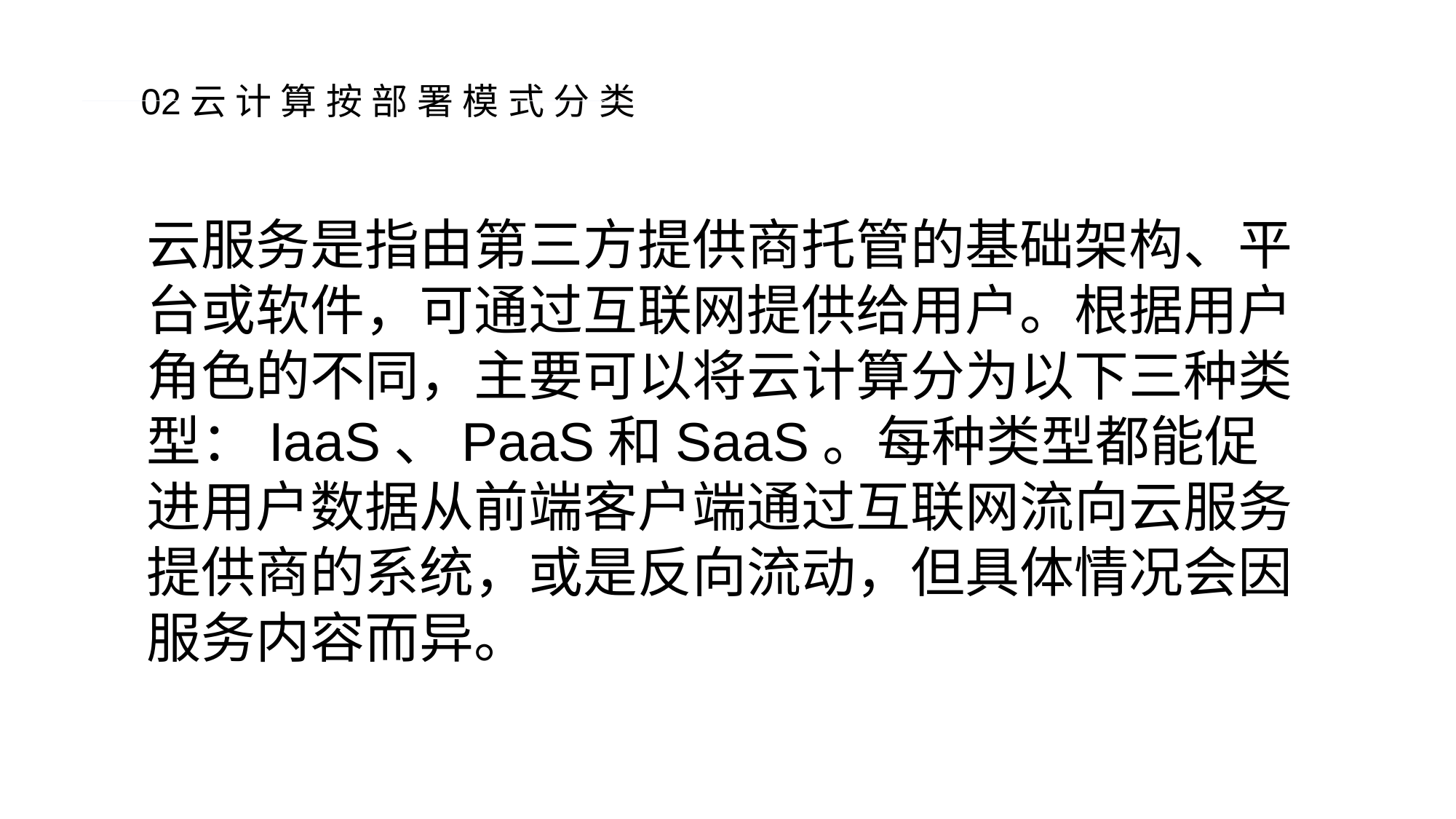

02云计算按部署模式分类

云服务是指由第三方提供商托管的基础架构、平台或软件，可通过互联网提供给用户。根据用户角色的不同，主要可以将云计算分为以下三种类型：IaaS、PaaS和SaaS。每种类型都能促进用户数据从前端客户端通过互联网流向云服务提供商的系统，或是反向流动，但具体情况会因服务内容而异。
PPT模板 http://www.1ppt.com/moban/